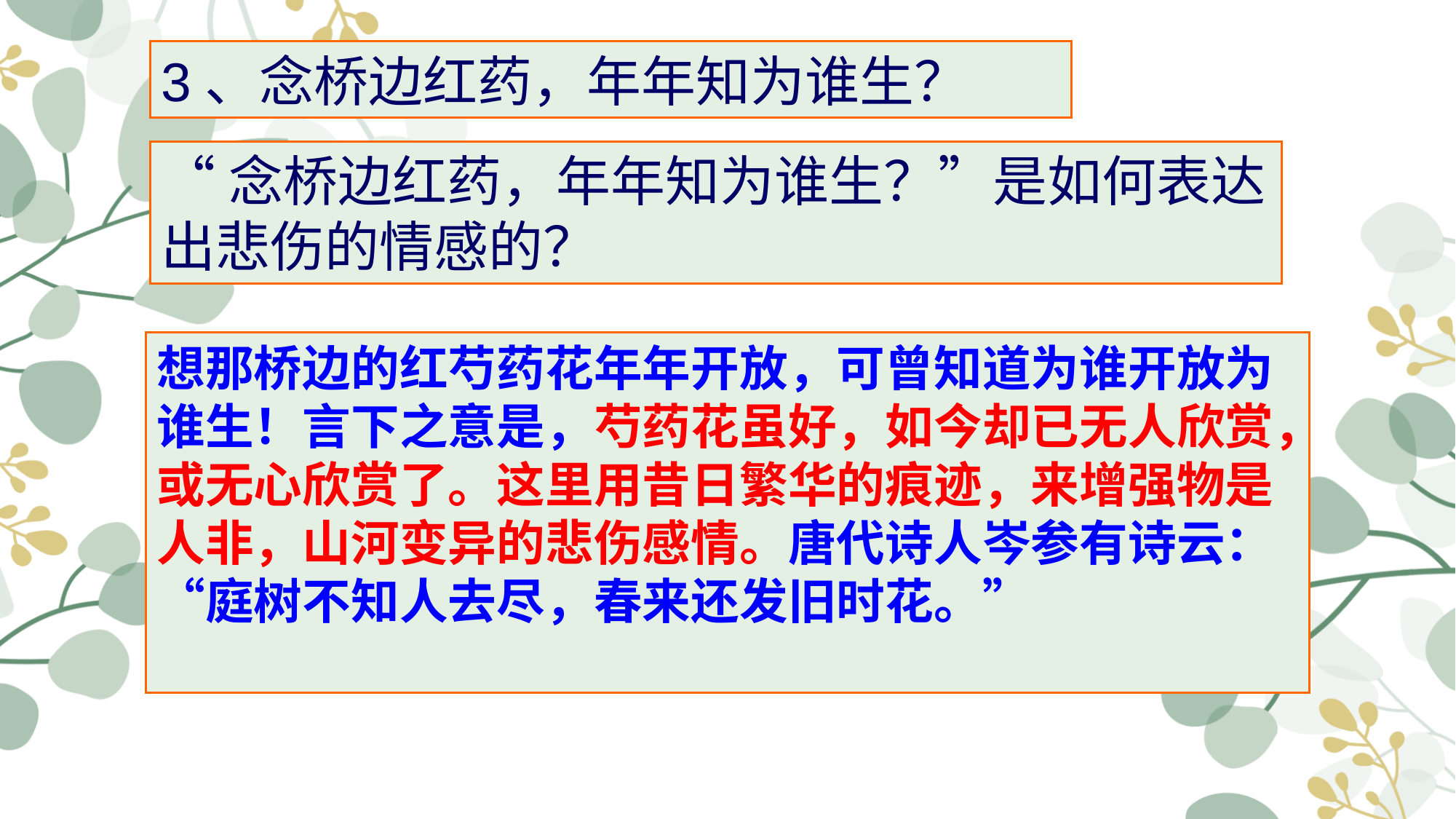

3、念桥边红药，年年知为谁生？
“念桥边红药，年年知为谁生？”是如何表达出悲伤的情感的？
想那桥边的红芍药花年年开放，可曾知道为谁开放为谁生！言下之意是，芍药花虽好，如今却已无人欣赏，或无心欣赏了。这里用昔日繁华的痕迹，来增强物是人非，山河变异的悲伤感情。唐代诗人岑参有诗云：“庭树不知人去尽，春来还发旧时花。”